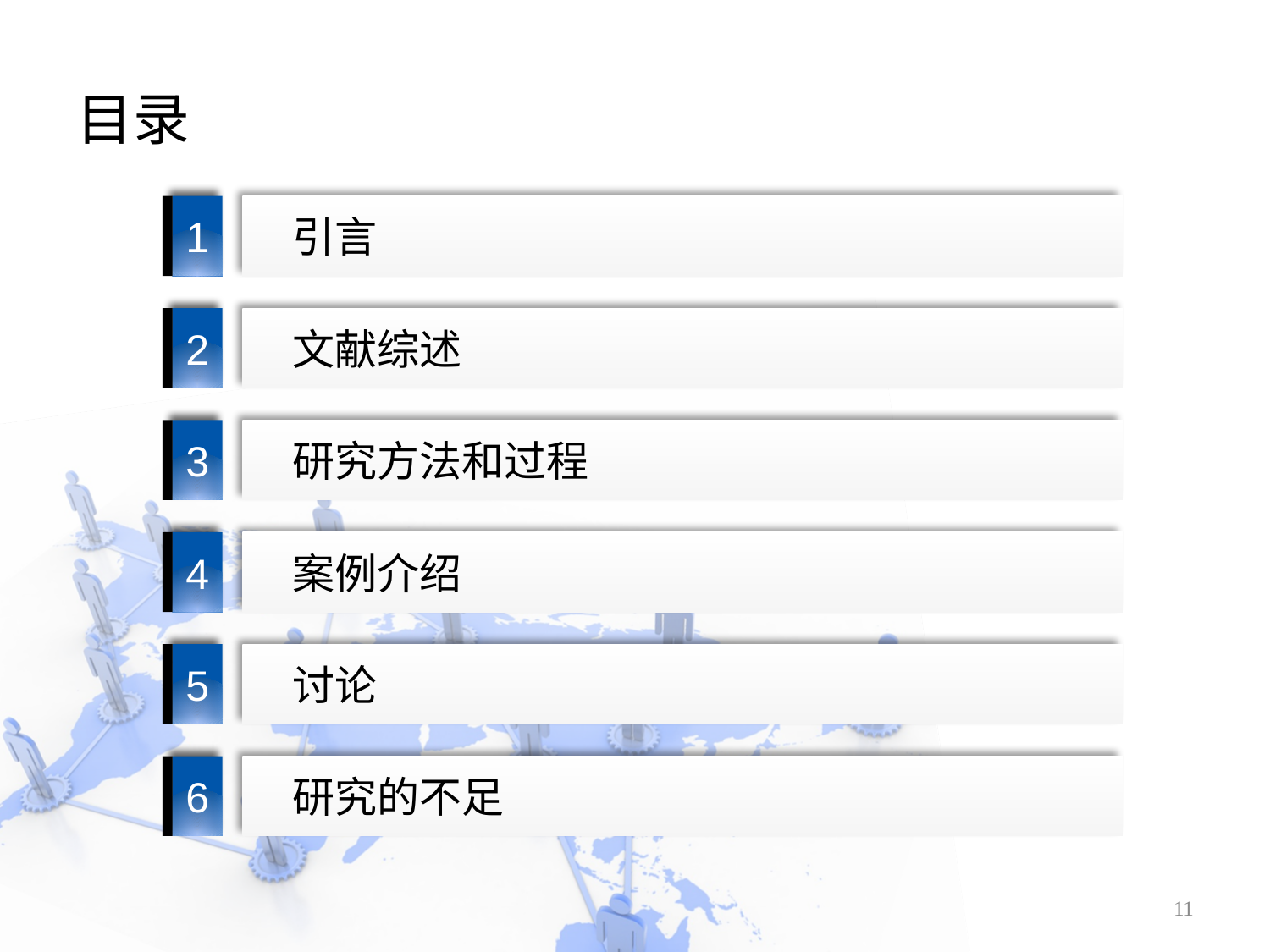

# 目录

1
引言

2
文献综述

3
研究方法和过程

4
案例介绍

5
讨论

6
研究的不足
11